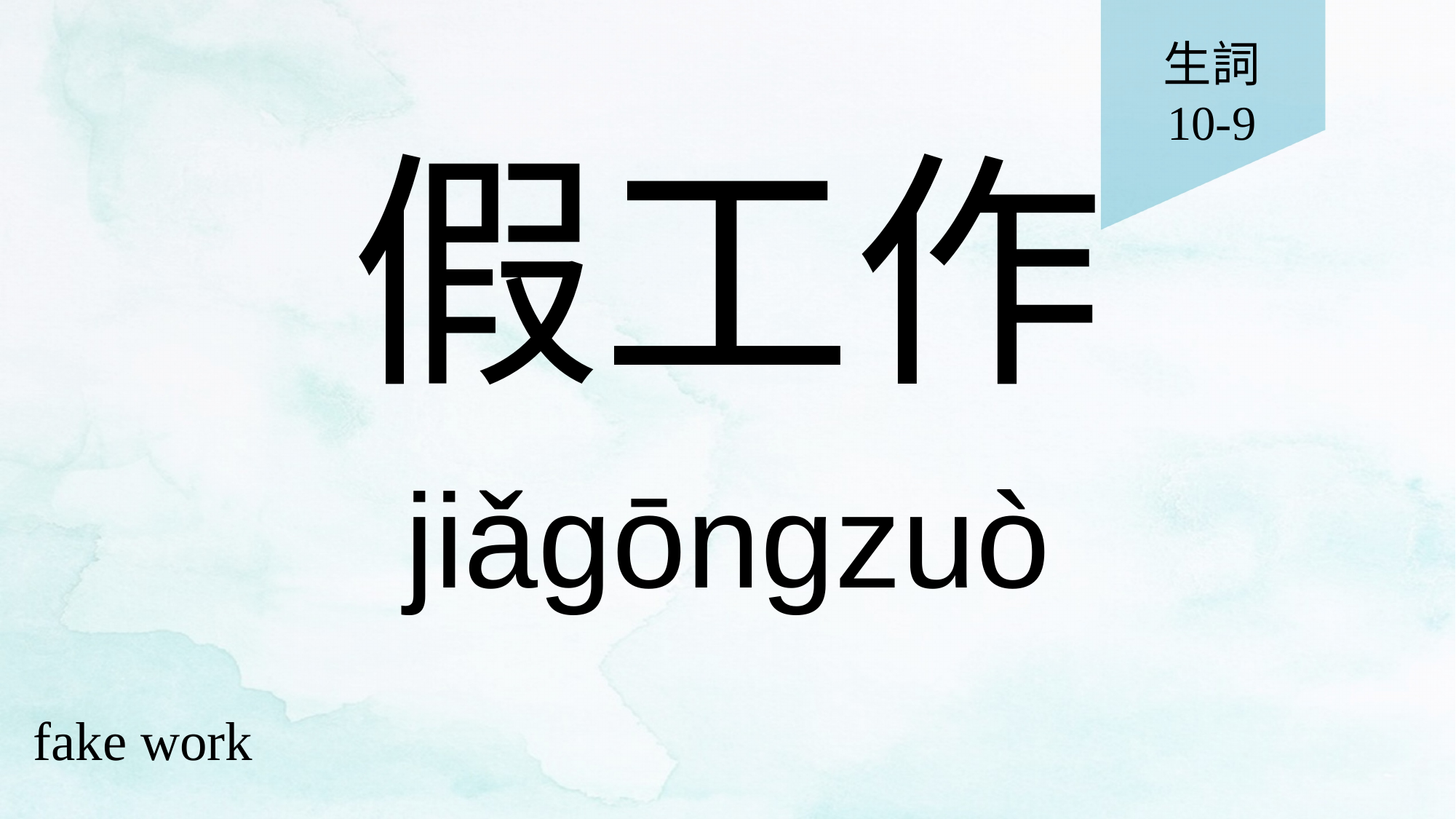

生詞
10-9
# 假工作
jiǎgōngzuò
fake work